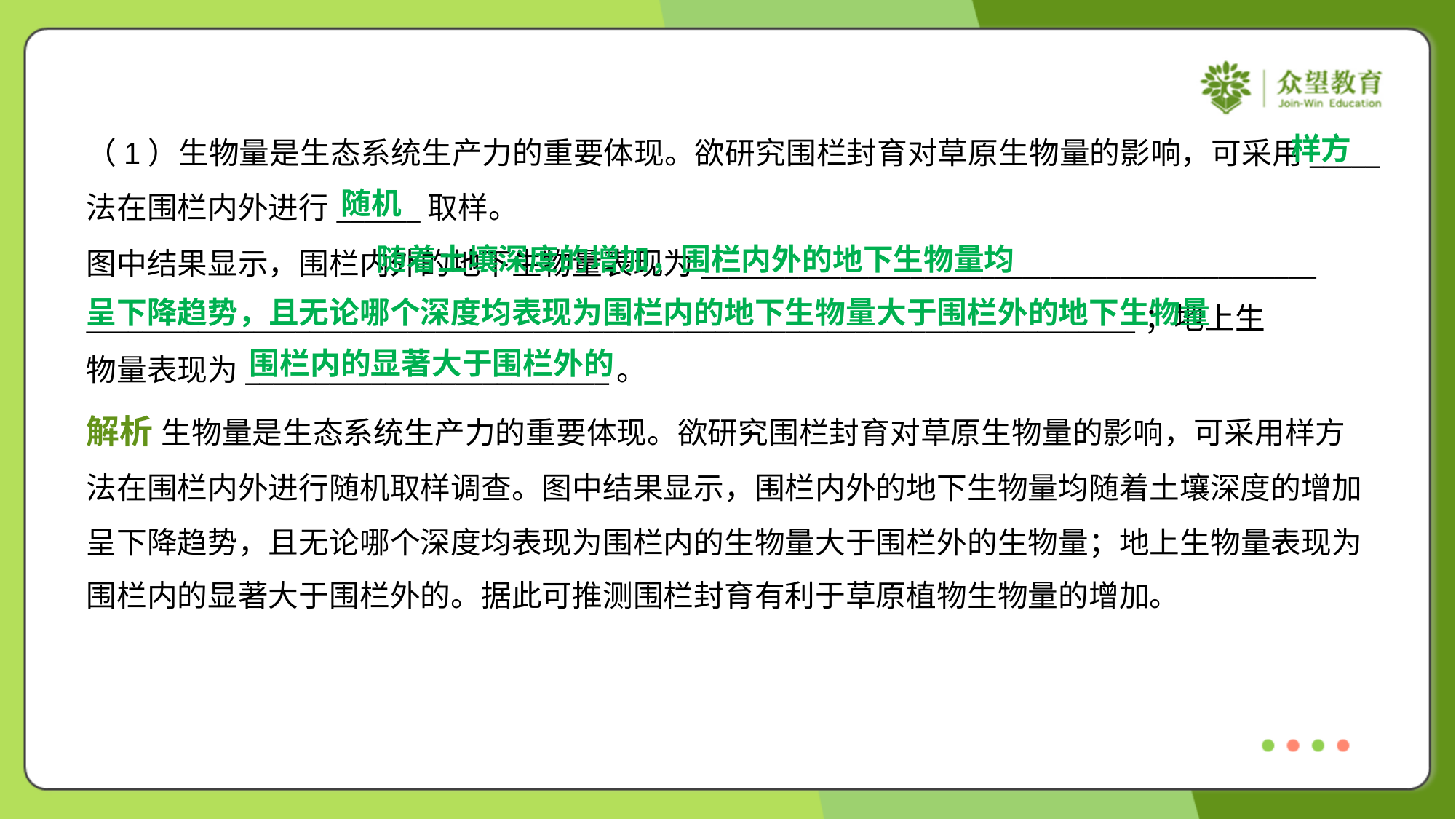

样方
（1）生物量是生态系统生产力的重要体现。欲研究围栏封育对草原生物量的影响，可采用_____
法在围栏内外进行______取样。
图中结果显示，围栏内外的地下生物量表现为____________________________________________
___________________________________________________________________________；地上生
物量表现为__________________________。
随机
                                         随着土壤深度的增加，围栏内外的地下生物量均
呈下降趋势，且无论哪个深度均表现为围栏内的地下生物量大于围栏外的地下生物量
围栏内的显著大于围栏外的
解析 生物量是生态系统生产力的重要体现。欲研究围栏封育对草原生物量的影响，可采用样方
法在围栏内外进行随机取样调查。图中结果显示，围栏内外的地下生物量均随着土壤深度的增加
呈下降趋势，且无论哪个深度均表现为围栏内的生物量大于围栏外的生物量；地上生物量表现为
围栏内的显著大于围栏外的。据此可推测围栏封育有利于草原植物生物量的增加。